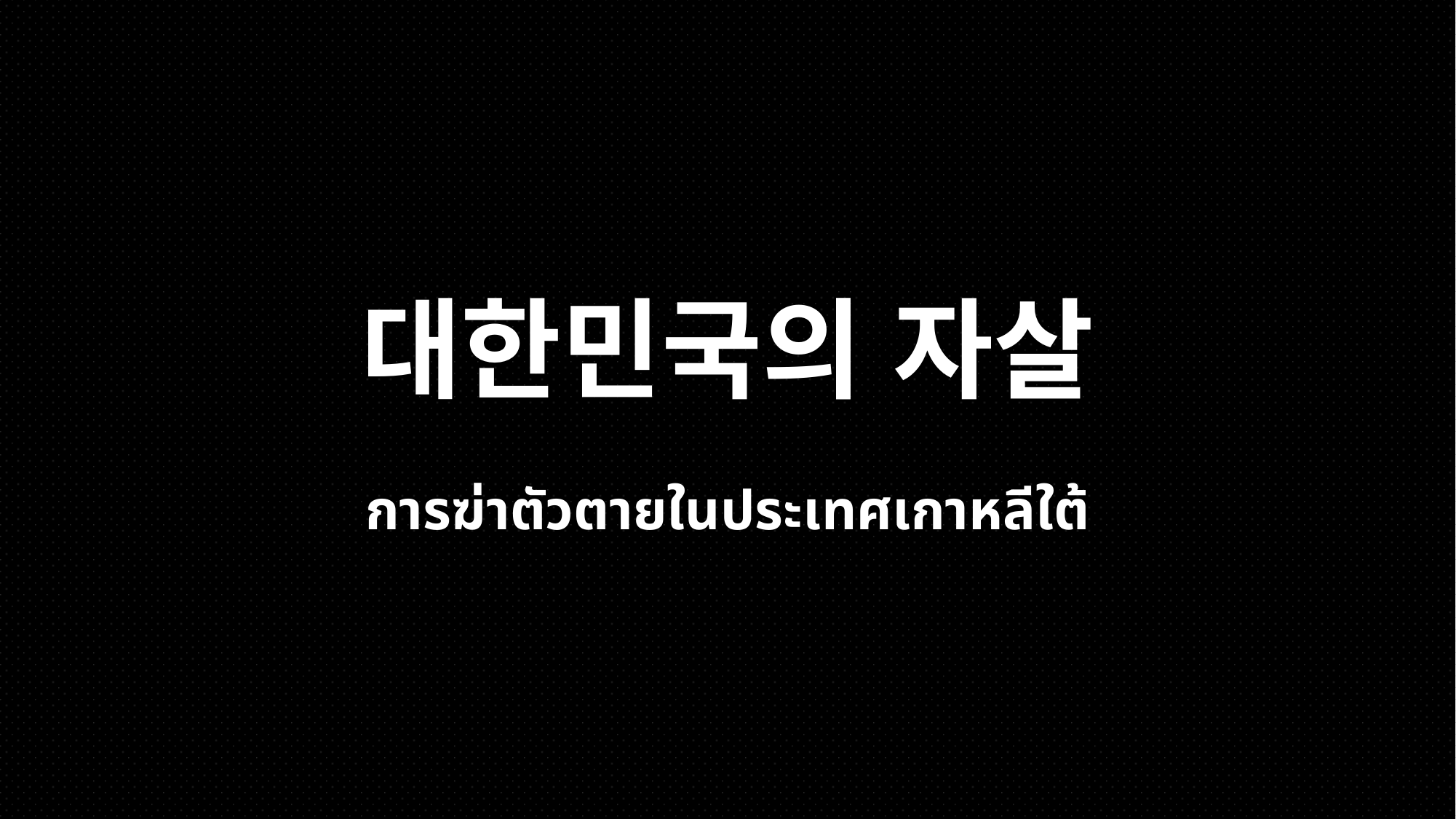

# 대한민국의 자살
การฆ่าตัวตายในประเทศเกาหลีใต้